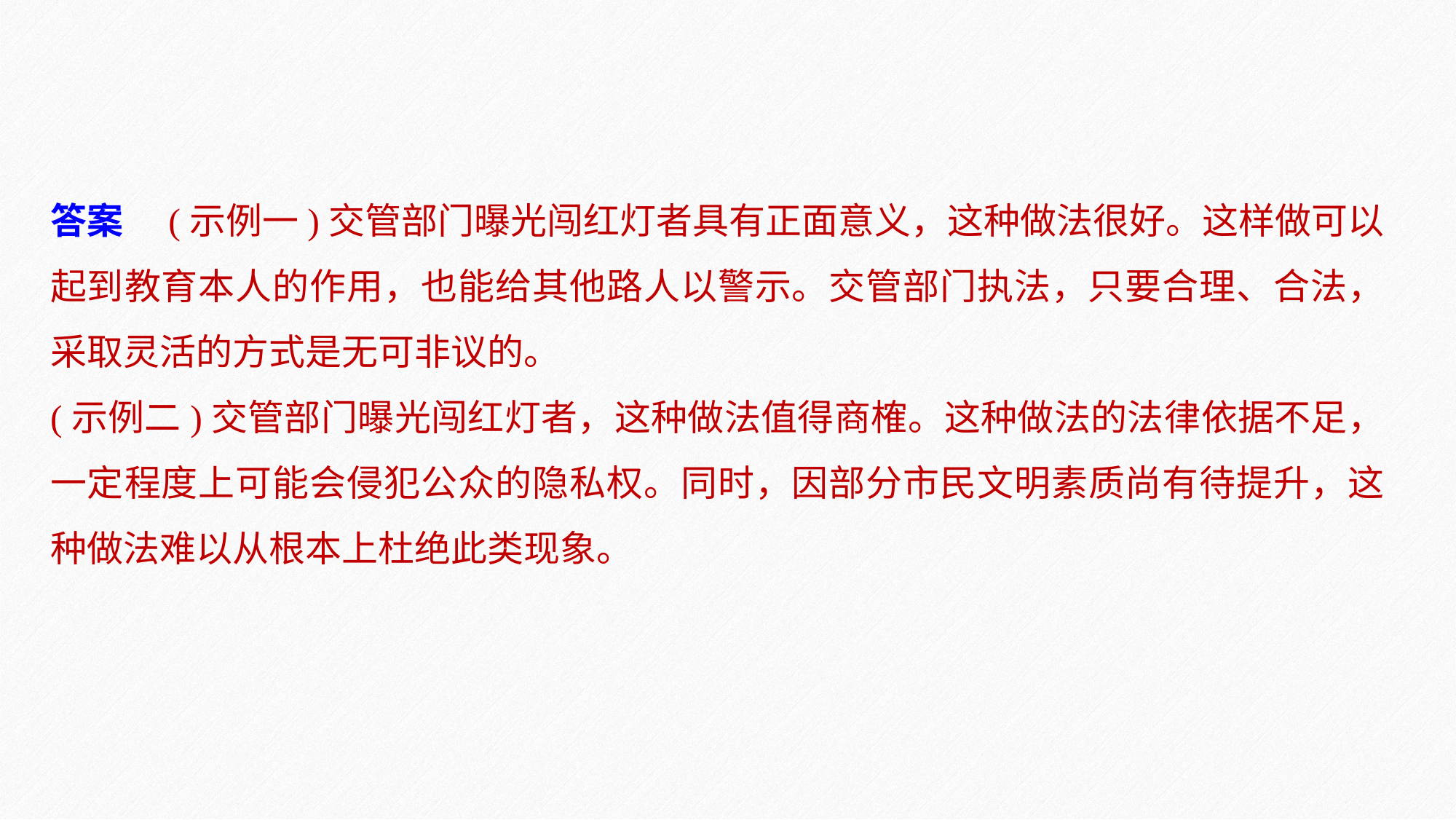

答案　(示例一)交管部门曝光闯红灯者具有正面意义，这种做法很好。这样做可以起到教育本人的作用，也能给其他路人以警示。交管部门执法，只要合理、合法，采取灵活的方式是无可非议的。
(示例二)交管部门曝光闯红灯者，这种做法值得商榷。这种做法的法律依据不足，一定程度上可能会侵犯公众的隐私权。同时，因部分市民文明素质尚有待提升，这种做法难以从根本上杜绝此类现象。